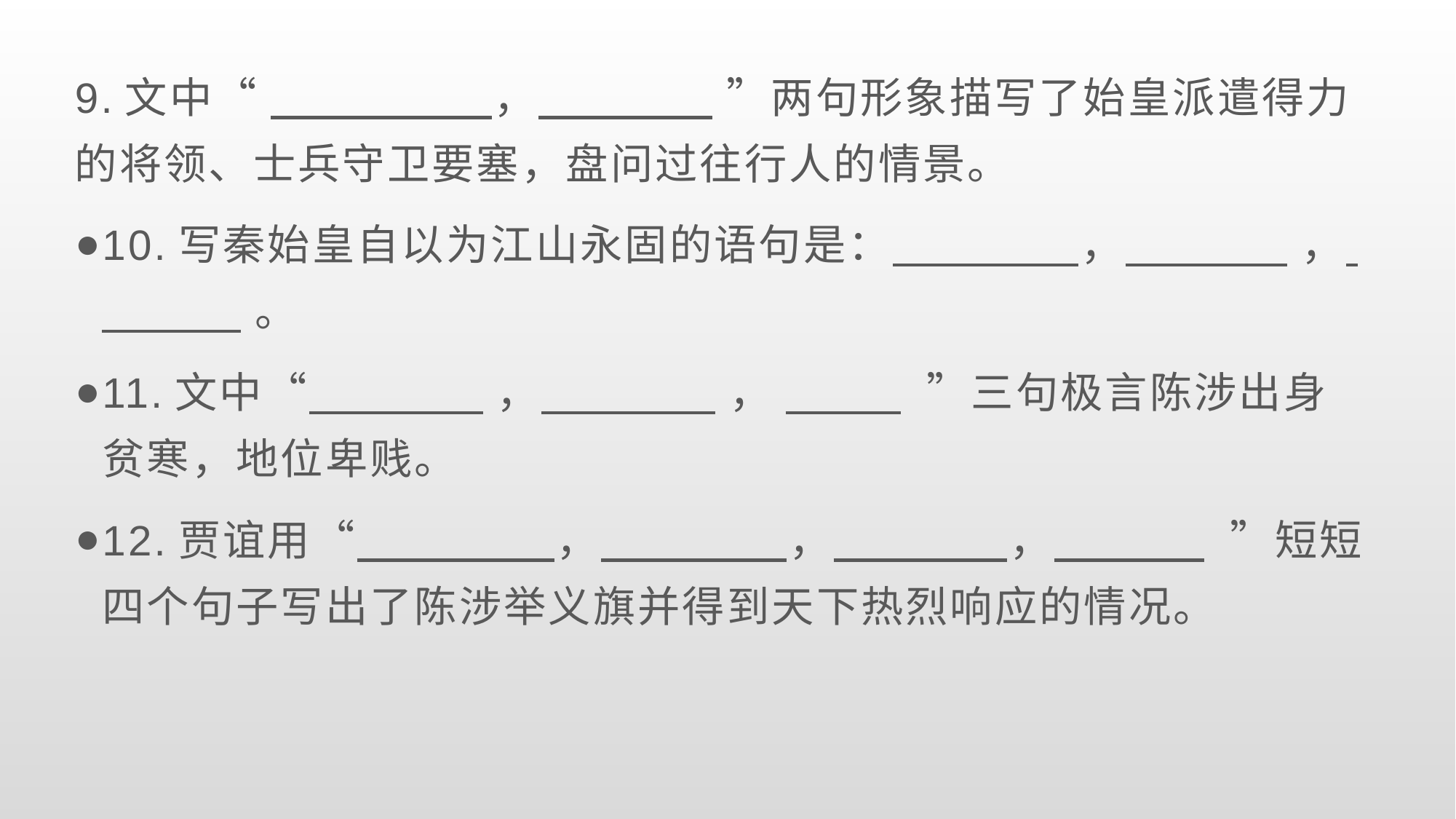

9.文中“                    ，                ”两句形象描写了始皇派遣得力的将领、士兵守卫要塞，盘问过往行人的情景。
10.写秦始皇自以为江山永固的语句是：                ，               ，               。
11.文中“                ，                ，             ”三句极言陈涉出身贫寒，地位卑贱。
12.贾谊用“                 ，                ，               ，               ”短短四个句子写出了陈涉举义旗并得到天下热烈响应的情况。